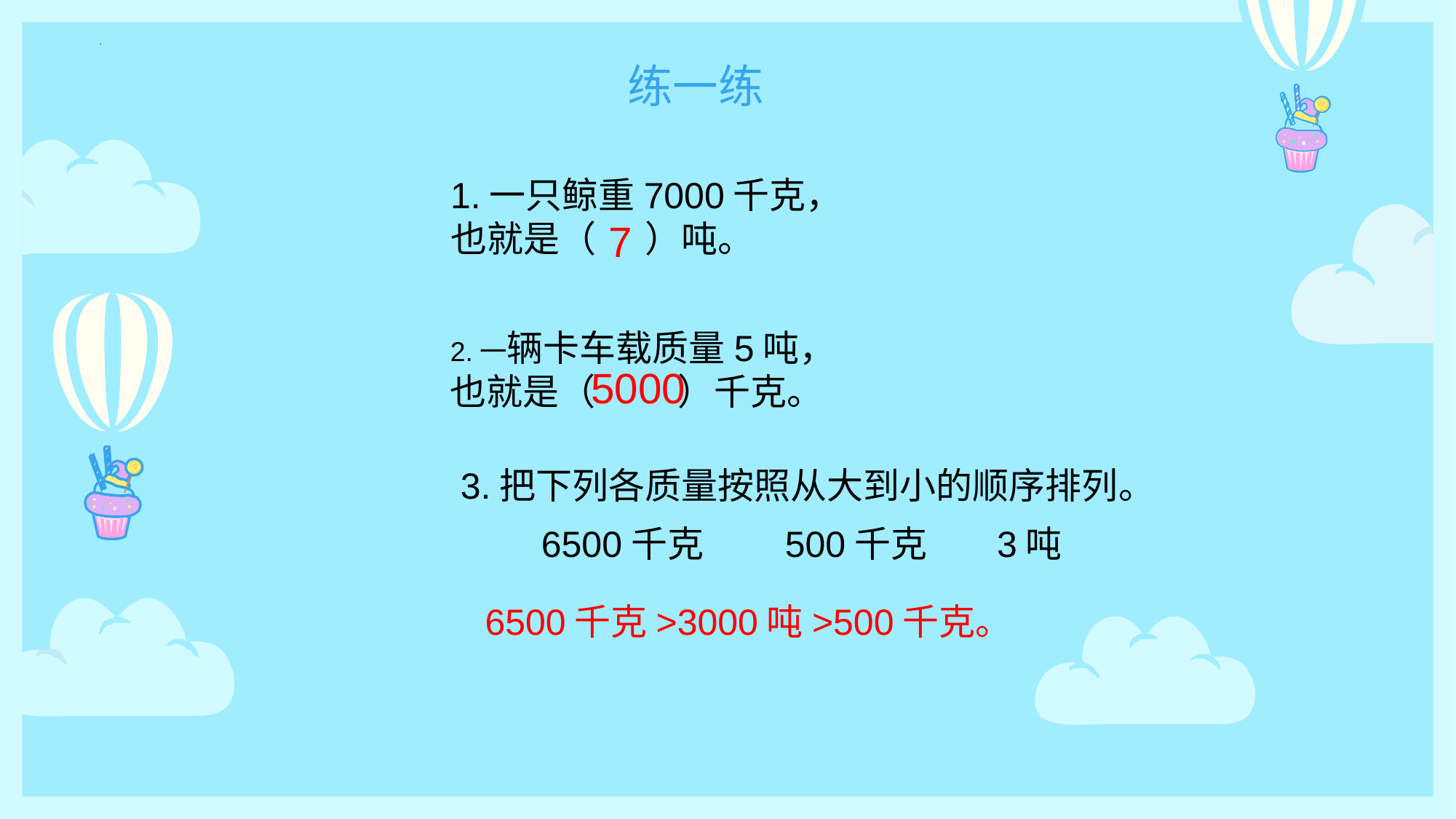

练一练

1.一只鲸重7000千克，
也就是（      ）吨。

7

2.一辆卡车载质量5吨，
也就是（          ）千克。
5000
      3.把下列各质量按照从大到小的顺序排列。
            6500千克　　500千克　   3吨
6500千克>3000吨>500千克。